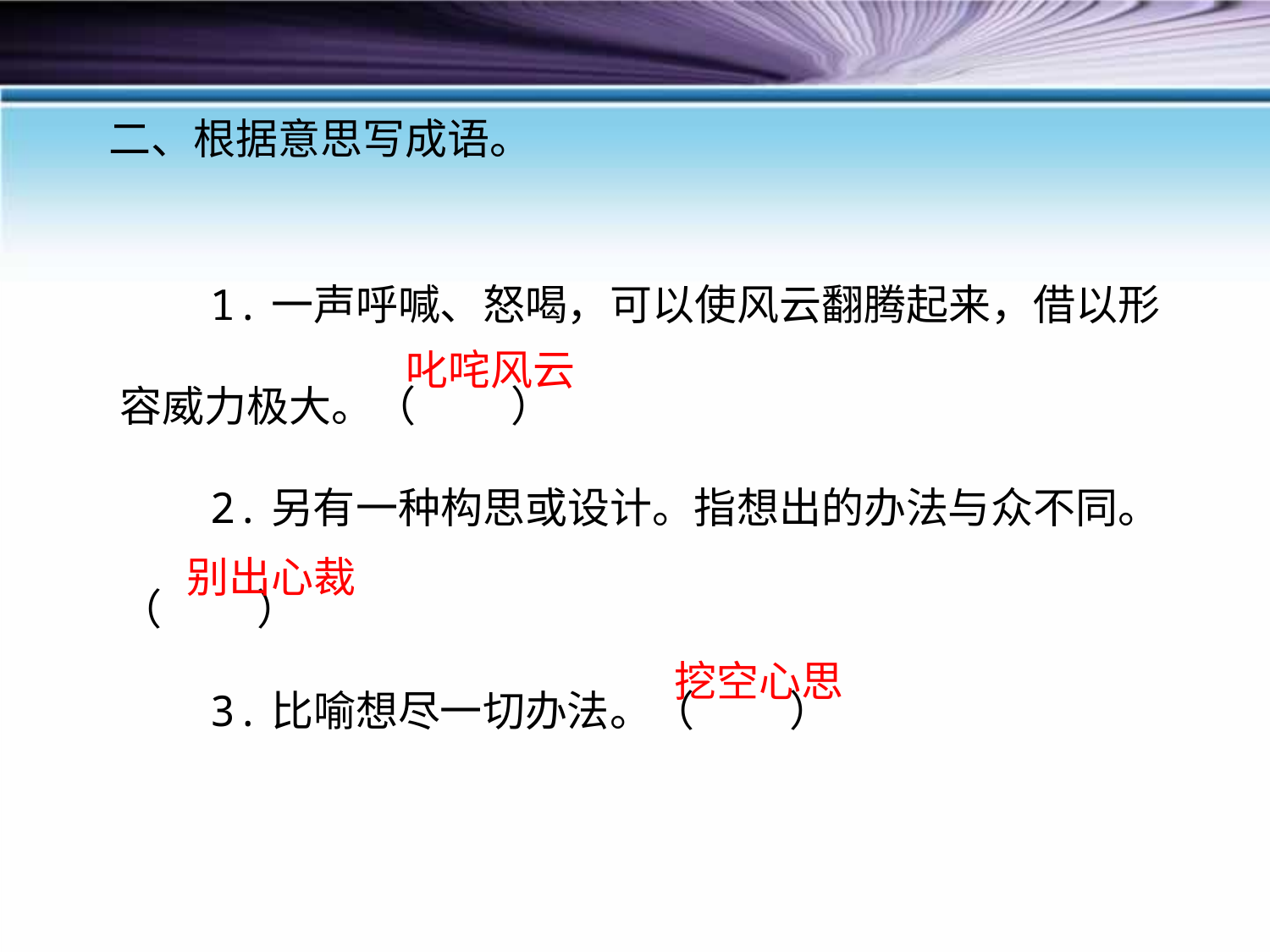

二、根据意思写成语。
1.一声呼喊、怒喝，可以使风云翻腾起来，借以形容威力极大。（          ）
2.另有一种构思或设计。指想出的办法与众不同。（          ）
3.比喻想尽一切办法。（          ）
叱咤风云
别出心裁
挖空心思